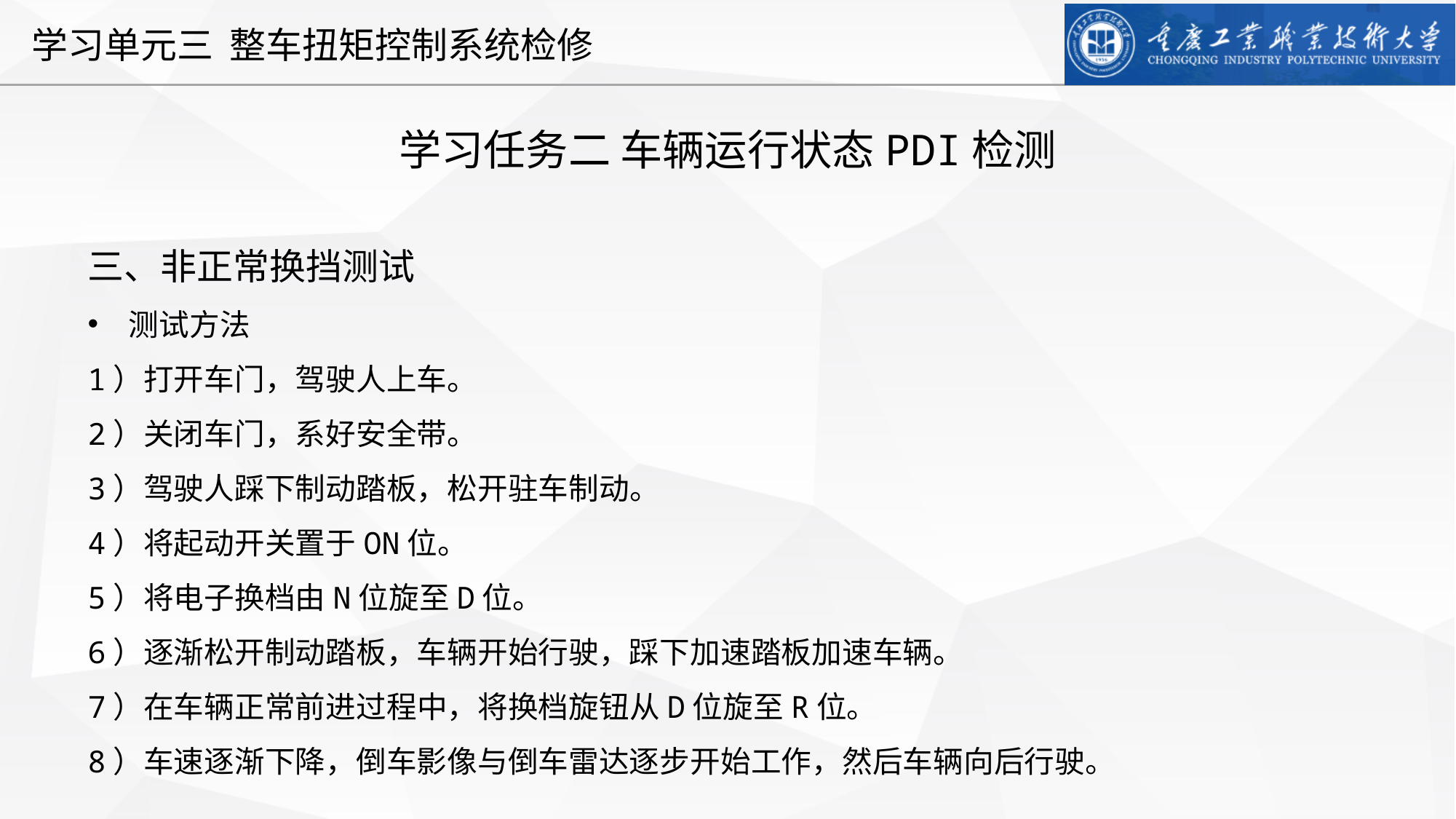

学习任务二 车辆运行状态PDI检测
三、非正常换挡测试
测试方法
1）打开车门，驾驶人上车。
2）关闭车门，系好安全带。
3）驾驶人踩下制动踏板，松开驻车制动。
4）将起动开关置于ON位。
5）将电子换档由N位旋至D位。
6）逐渐松开制动踏板，车辆开始行驶，踩下加速踏板加速车辆。
7）在车辆正常前进过程中，将换档旋钮从D位旋至R位。
8）车速逐渐下降，倒车影像与倒车雷达逐步开始工作，然后车辆向后行驶。